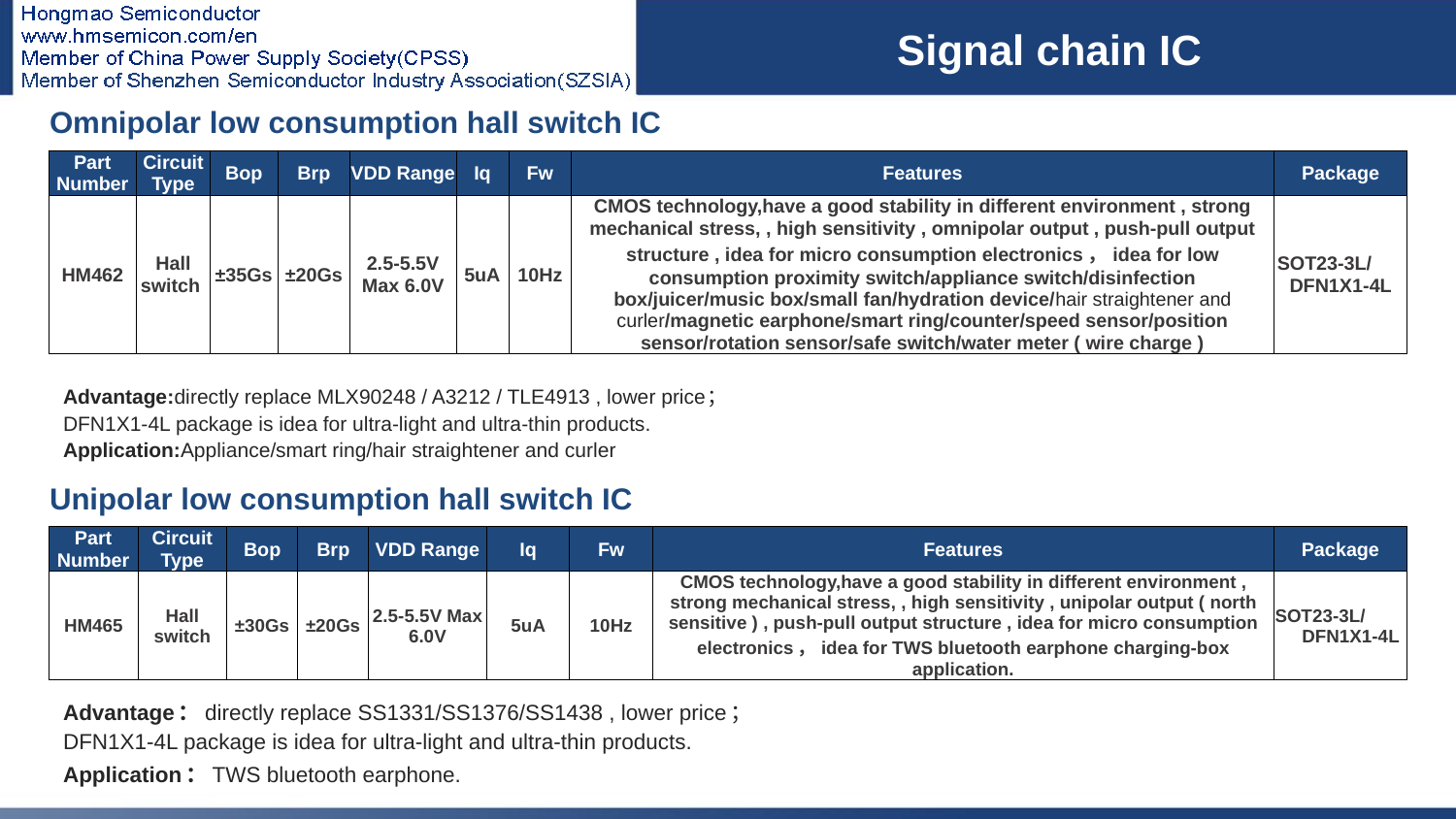

Signal chain IC
| Omnipolar low consumption hall switch IC |  |  |  |  |  |  |  |  |
| --- | --- | --- | --- | --- | --- | --- | --- | --- |
| Part Number | Circuit Type | Bop | Brp | VDD Range | Iq | Fw | Features | Package |
| HM462 | Hall switch | ±35Gs | ±20Gs | 2.5-5.5V Max 6.0V | 5uA | 10Hz | CMOS technology,have a good stability in different environment , strong mechanical stress, , high sensitivity , omnipolar output , push-pull output structure , idea for micro consumption electronics，idea for low consumption proximity switch/appliance switch/disinfection box/juicer/music box/small fan/hydration device/hair straightener and curler/magnetic earphone/smart ring/counter/speed sensor/position sensor/rotation sensor/safe switch/water meter ( wire charge ) | SOT23-3L/ DFN1X1-4L |
# 信号链IC
Advantage:directly replace MLX90248 / A3212 / TLE4913 , lower price；
DFN1X1-4L package is idea for ultra-light and ultra-thin products.
Application:Appliance/smart ring/hair straightener and curler

| Unipolar low consumption hall switch IC |  |  |  |  |  |  |  |  |
| --- | --- | --- | --- | --- | --- | --- | --- | --- |
| Part Number | Circuit Type | Bop | Brp | VDD Range | Iq | Fw | Features | Package |
| HM465 | Hall switch | ±30Gs | ±20Gs | 2.5-5.5V Max 6.0V | 5uA | 10Hz | CMOS technology,have a good stability in different environment , strong mechanical stress, , high sensitivity , unipolar output ( north sensitive ) , push-pull output structure , idea for micro consumption electronics，idea for TWS bluetooth earphone charging-box application. | SOT23-3L/ DFN1X1-4L |
Advantage：directly replace SS1331/SS1376/SS1438 , lower price；
DFN1X1-4L package is idea for ultra-light and ultra-thin products.
Application：TWS bluetooth earphone.